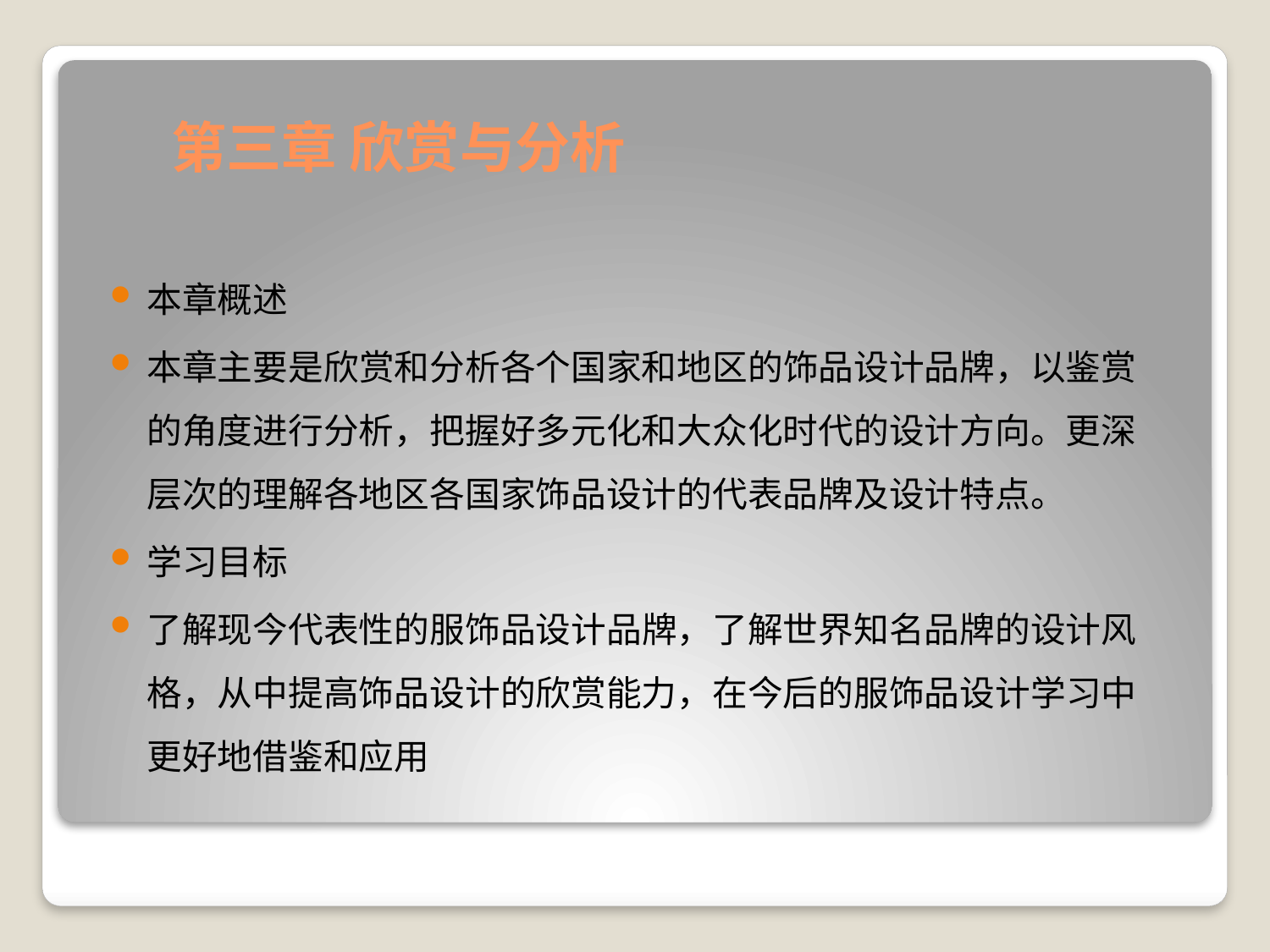

# 第三章 欣赏与分析
本章概述
本章主要是欣赏和分析各个国家和地区的饰品设计品牌，以鉴赏的角度进行分析，把握好多元化和大众化时代的设计方向。更深层次的理解各地区各国家饰品设计的代表品牌及设计特点。
学习目标
了解现今代表性的服饰品设计品牌，了解世界知名品牌的设计风格，从中提高饰品设计的欣赏能力，在今后的服饰品设计学习中更好地借鉴和应用